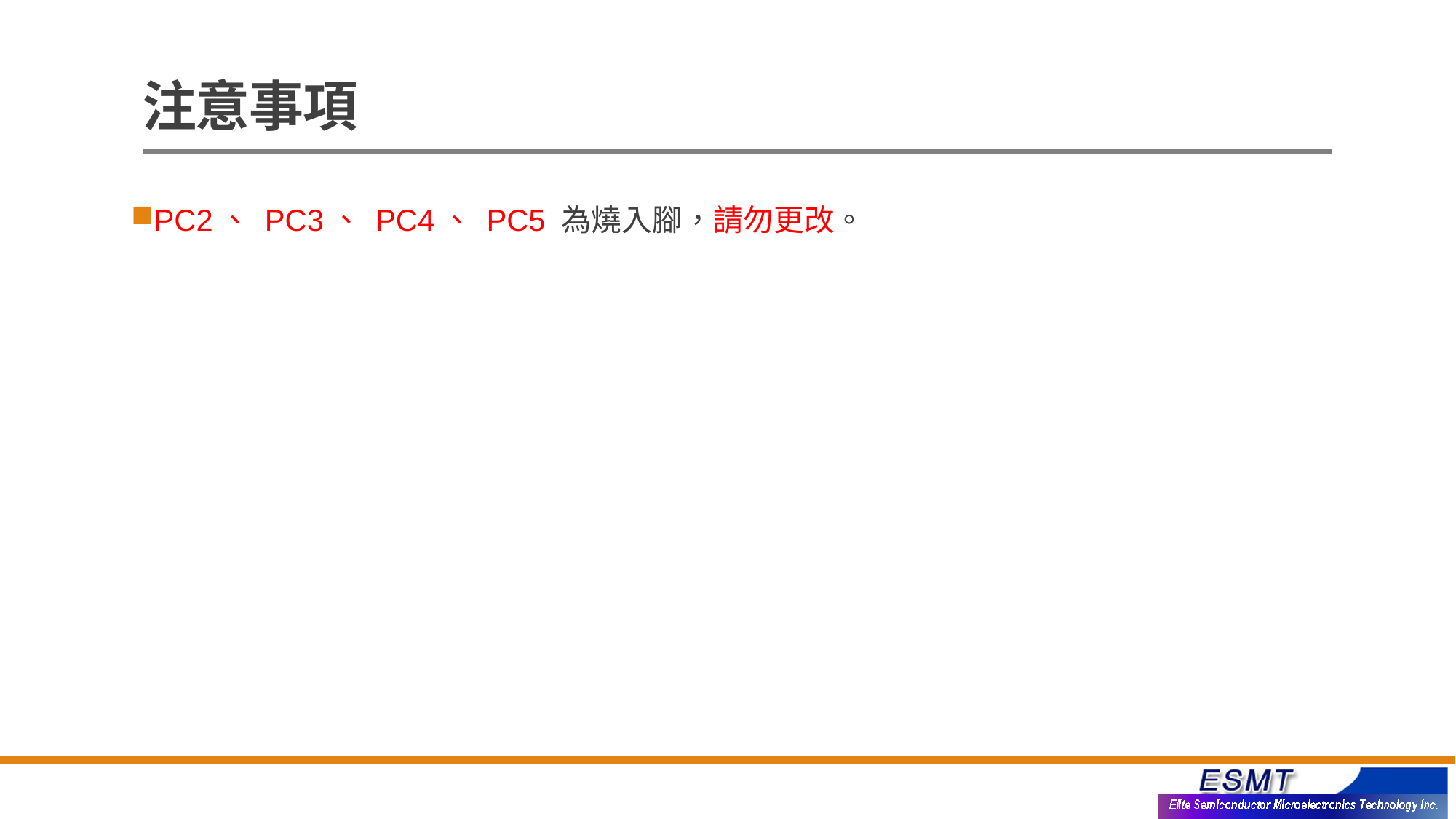

# 注意事項
PC2、 PC3、 PC4、 PC5 為燒入腳，請勿更改。